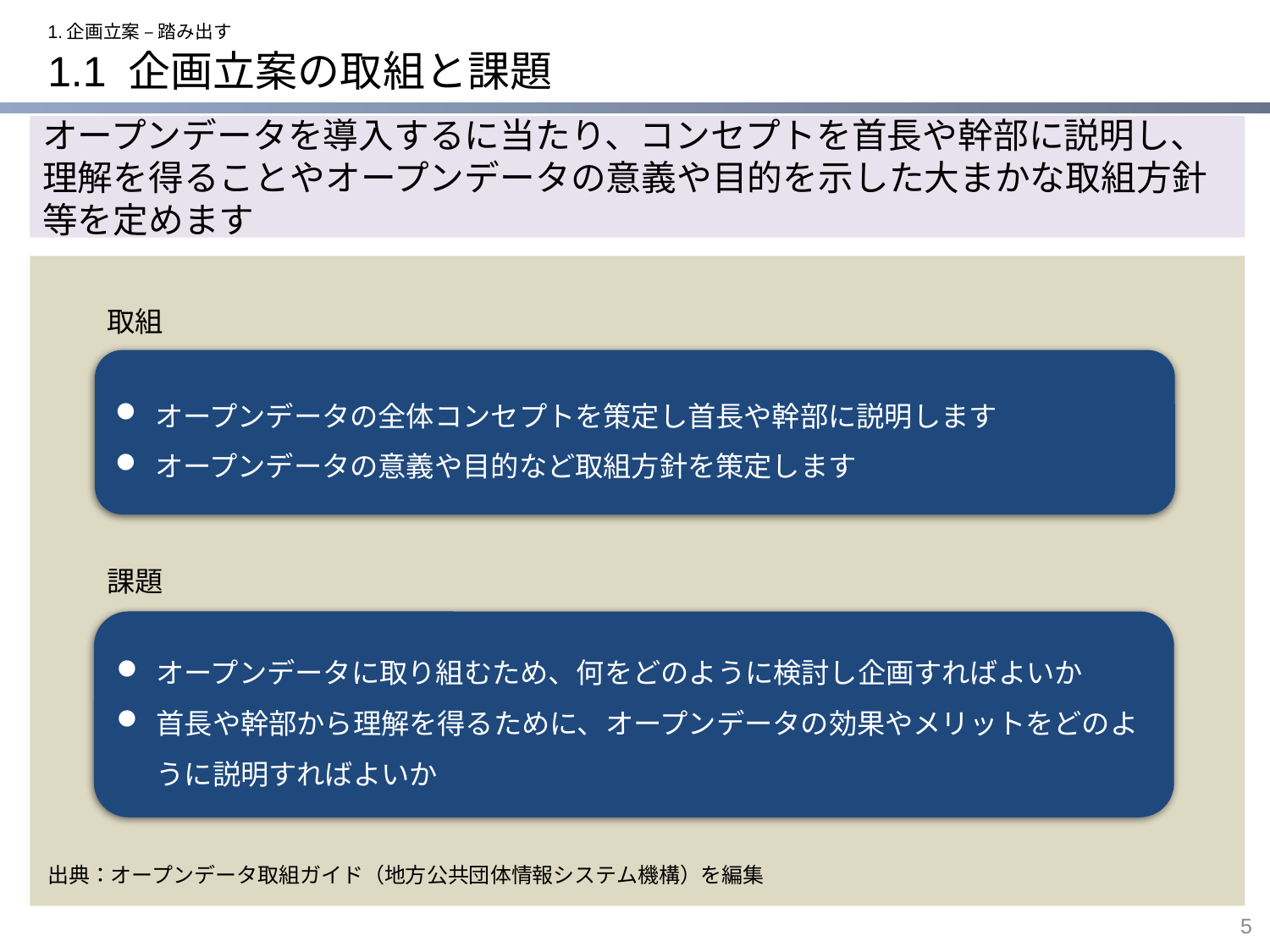

1.企画立案 – 踏み出す
# 1.1 企画立案の取組と課題
オープンデータを導入するに当たり、コンセプトを首長や幹部に説明し、理解を得ることやオープンデータの意義や目的を示した大まかな取組方針等を定めます

取組
オープンデータの全体コンセプトを策定し首長や幹部に説明します
オープンデータの意義や目的など取組方針を策定します
課題
オープンデータに取り組むため、何をどのように検討し企画すればよいか
首長や幹部から理解を得るために、オープンデータの効果やメリットをどのように説明すればよいか
出典：オープンデータ取組ガイド（地方公共団体情報システム機構）を編集
5